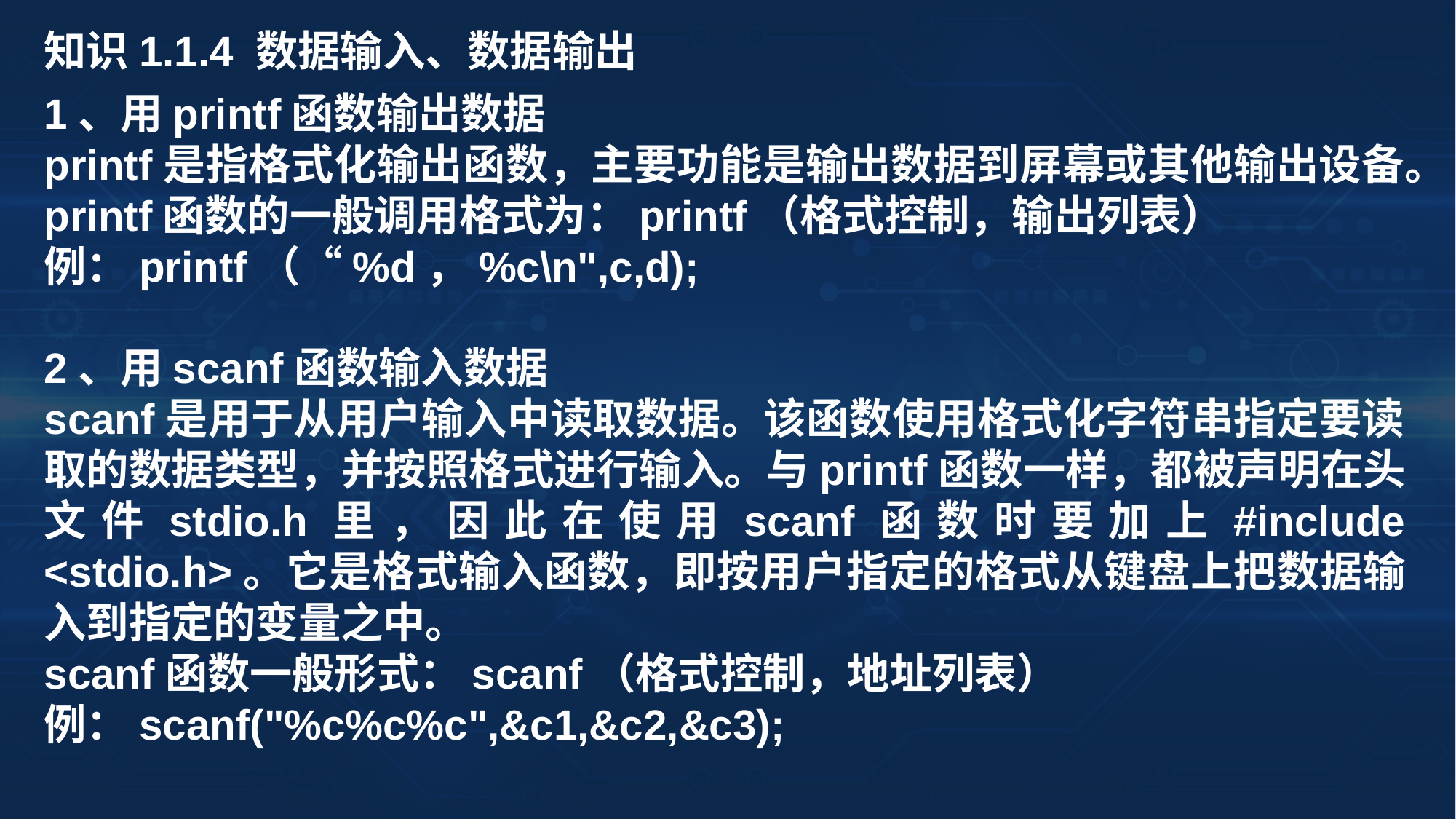

知识1.1.4 数据输入、数据输出
1、用printf函数输出数据
printf是指格式化输出函数，主要功能是输出数据到屏幕或其他输出设备。
printf函数的一般调用格式为：printf（格式控制，输出列表）
例：printf（“%d，%c\n",c,d);

2、用scanf函数输入数据
scanf是用于从用户输入中读取数据。该函数使用格式化字符串指定要读取的数据类型，并按照格式进行输入。与printf函数一样，都被声明在头文件stdio.h里，因此在使用scanf函数时要加上#include <stdio.h>。它是格式输入函数，即按用户指定的格式从键盘上把数据输入到指定的变量之中。
scanf函数一般形式：scanf（格式控制，地址列表）
例：scanf("%c%c%c",&c1,&c2,&c3);